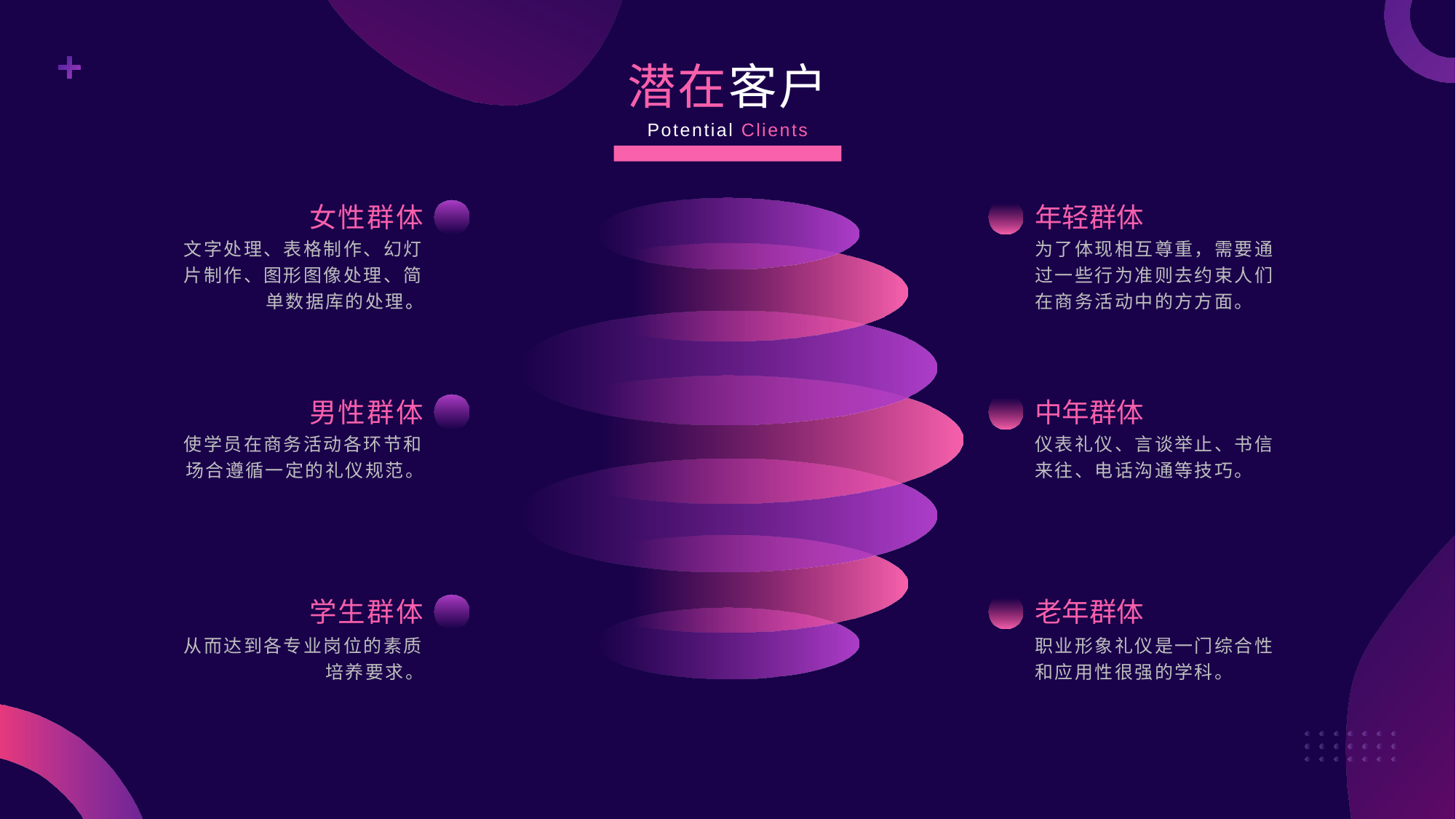

潜在客户

Potential Clients
女性群体
年轻群体

文字处理、表格制作、幻灯片制作、图形图像处理、简单数据库的处理。
为了体现相互尊重，需要通过一些行为准则去约束人们在商务活动中的方方面。
男性群体
中年群体

使学员在商务活动各环节和场合遵循一定的礼仪规范。
仪表礼仪、言谈举止、书信来往、电话沟通等技巧。

学生群体
老年群体

从而达到各专业岗位的素质培养要求。
职业形象礼仪是一门综合性和应用性很强的学科。